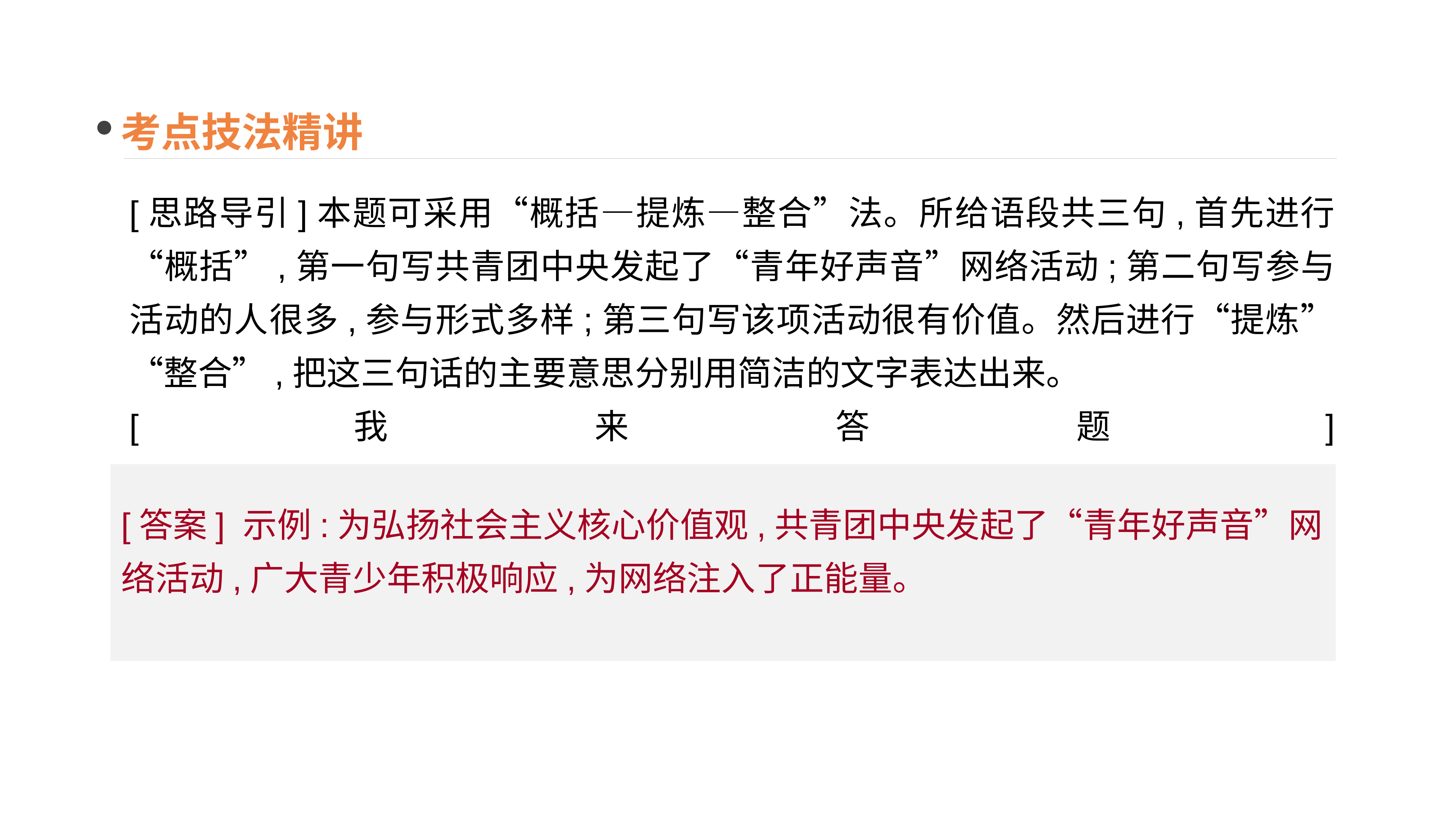

考点技法精讲

[思路导引]本题可采用“概括—提炼—整合”法。所给语段共三句,首先进行“概括”,第一句写共青团中央发起了“青年好声音”网络活动;第二句写参与活动的人很多,参与形式多样;第三句写该项活动很有价值。然后进行“提炼”“整合”,把这三句话的主要意思分别用简洁的文字表达出来。
[我来答题] ___________________________________________________________________

[答案] 示例:为弘扬社会主义核心价值观,共青团中央发起了“青年好声音”网络活动,广大青少年积极响应,为网络注入了正能量。